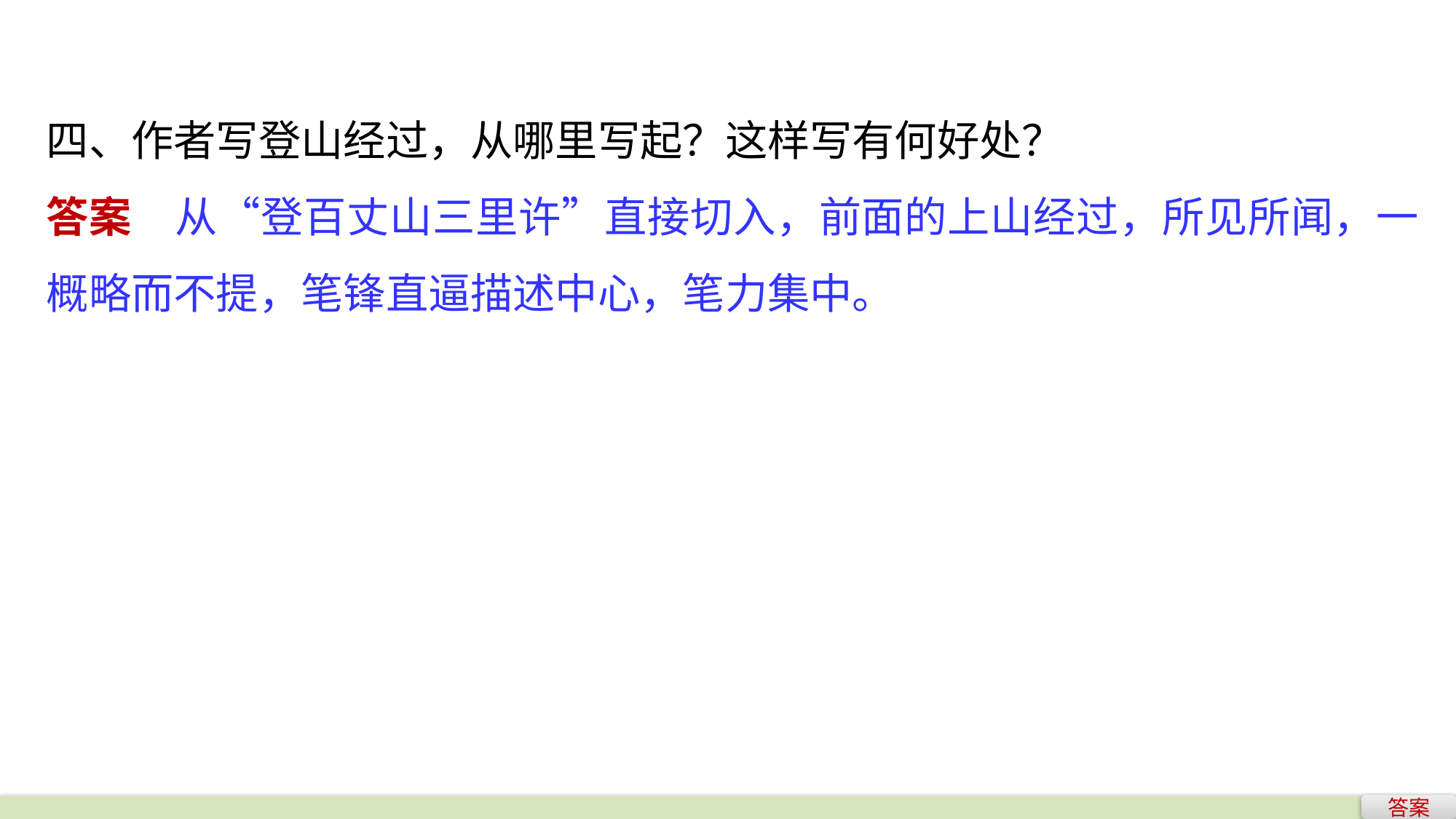

四、作者写登山经过，从哪里写起？这样写有何好处？
答案　从“登百丈山三里许”直接切入，前面的上山经过，所见所闻，一概略而不提，笔锋直逼描述中心，笔力集中。
答案